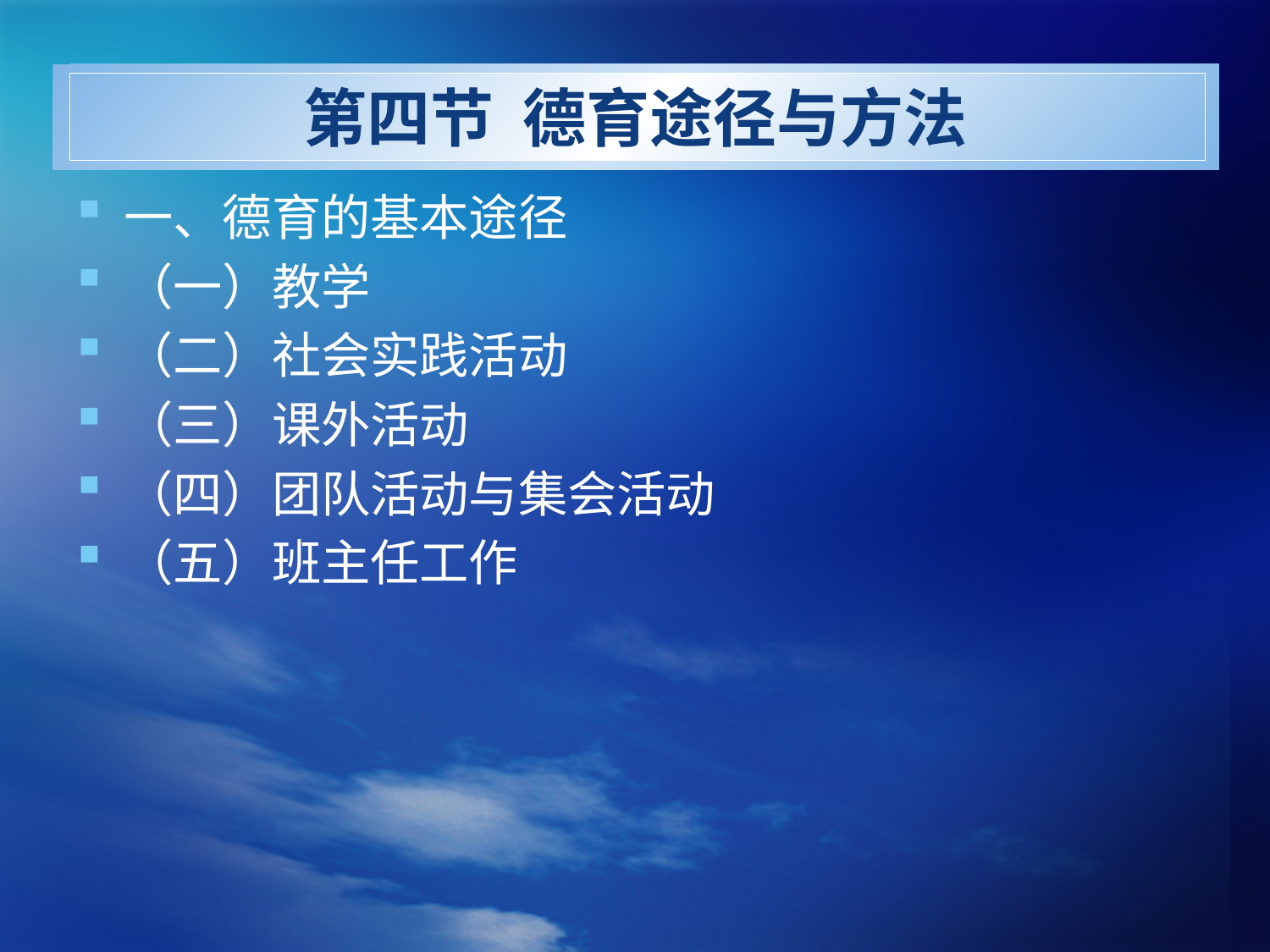

# 第四节  德育途径与方法
一、德育的基本途径
（一）教学
（二）社会实践活动
（三）课外活动
（四）团队活动与集会活动
（五）班主任工作